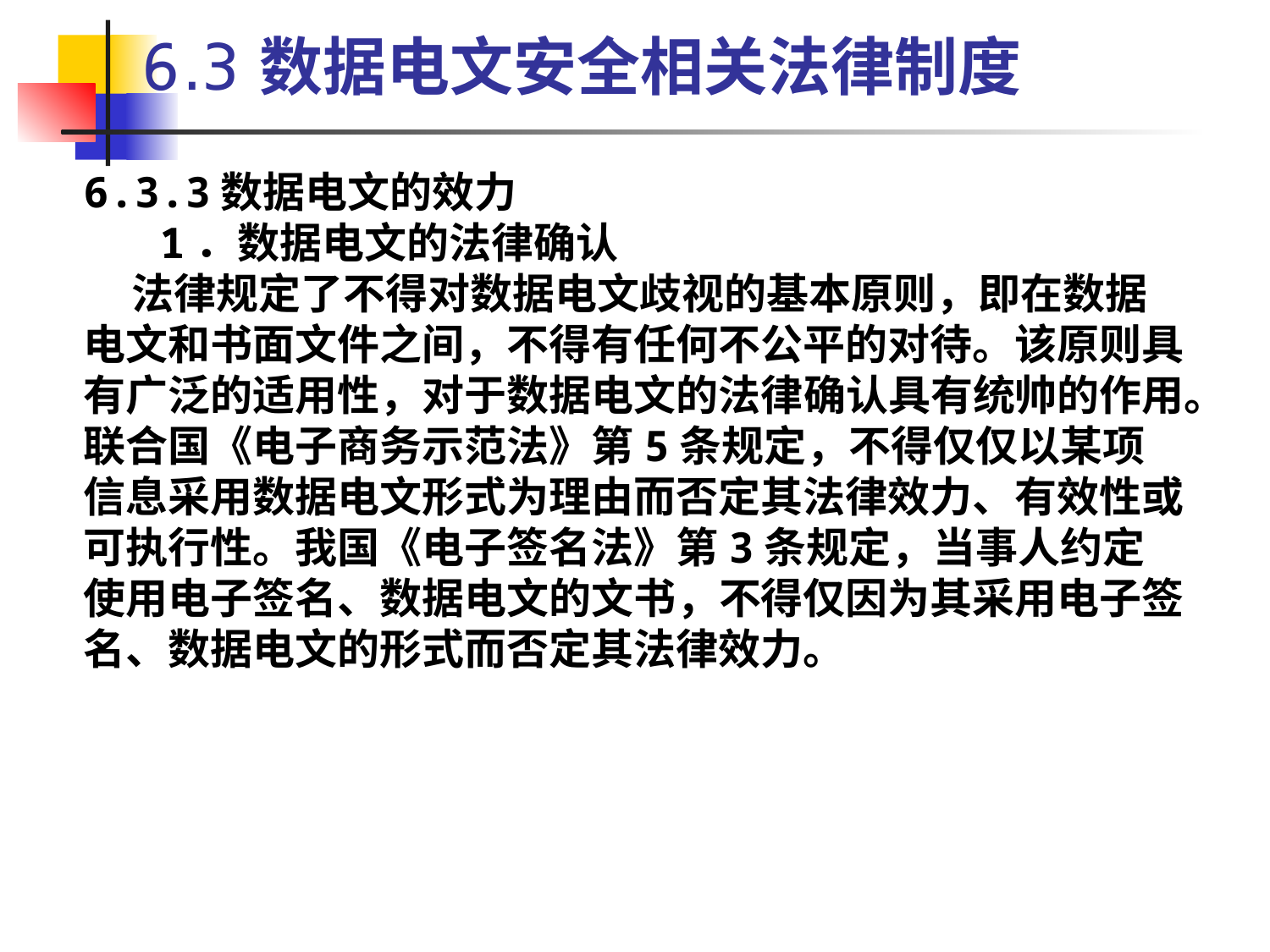

6.3数据电文安全相关法律制度
6.3.3数据电文的效力
   1．数据电文的法律确认
    法律规定了不得对数据电文歧视的基本原则，即在数据电文和书面文件之间，不得有任何不公平的对待。该原则具有广泛的适用性，对于数据电文的法律确认具有统帅的作用。联合国《电子商务示范法》第5条规定，不得仅仅以某项信息采用数据电文形式为理由而否定其法律效力、有效性或可执行性。我国《电子签名法》第3条规定，当事人约定使用电子签名、数据电文的文书，不得仅因为其采用电子签名、数据电文的形式而否定其法律效力。